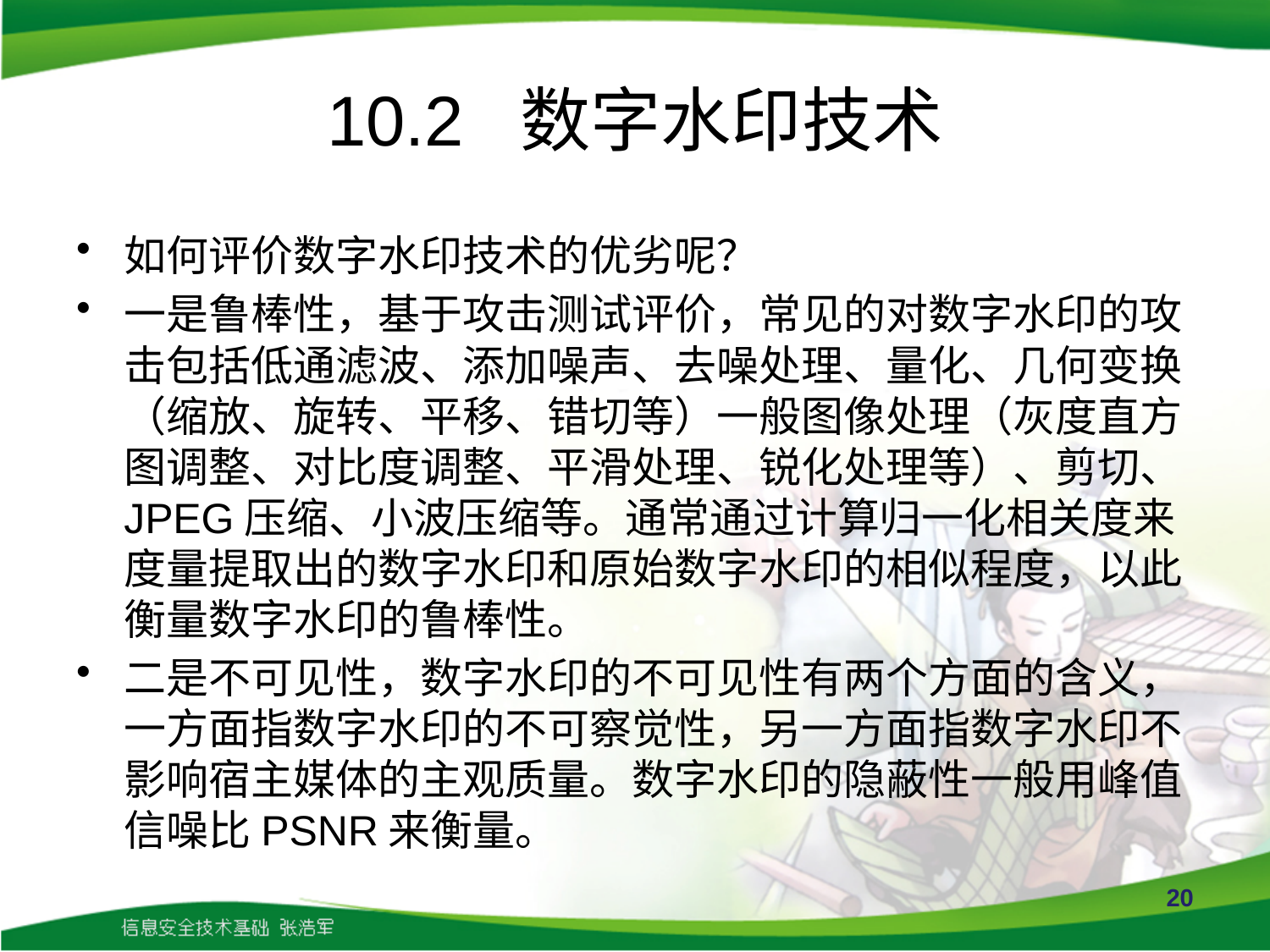

# 10.2  数字水印技术
如何评价数字水印技术的优劣呢？
一是鲁棒性，基于攻击测试评价，常见的对数字水印的攻击包括低通滤波、添加噪声、去噪处理、量化、几何变换（缩放、旋转、平移、错切等）一般图像处理（灰度直方图调整、对比度调整、平滑处理、锐化处理等）、剪切、JPEG压缩、小波压缩等。通常通过计算归一化相关度来度量提取出的数字水印和原始数字水印的相似程度，以此衡量数字水印的鲁棒性。
二是不可见性，数字水印的不可见性有两个方面的含义，一方面指数字水印的不可察觉性，另一方面指数字水印不影响宿主媒体的主观质量。数字水印的隐蔽性一般用峰值信噪比PSNR来衡量。

20